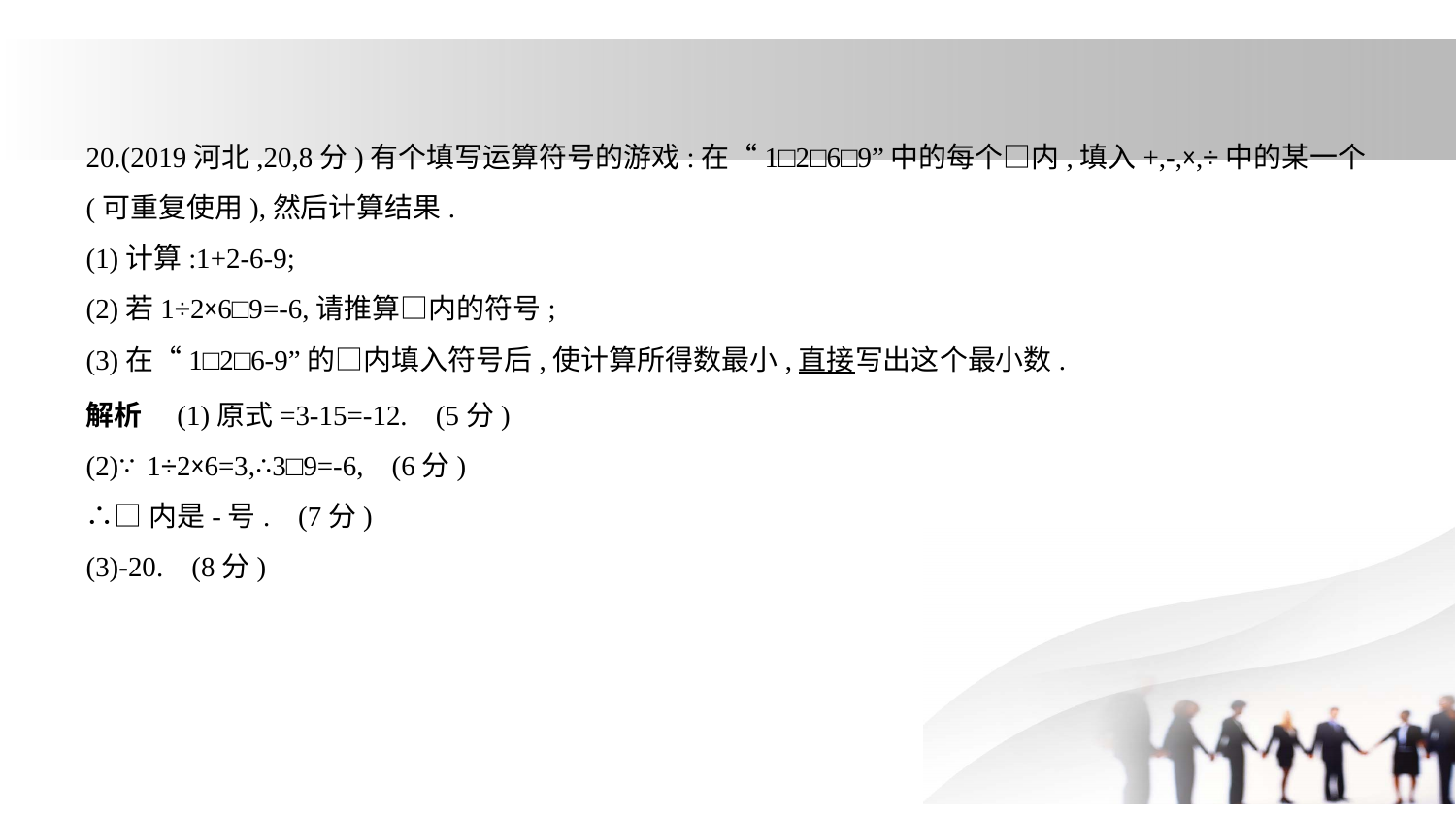

20.(2019河北,20,8分)有个填写运算符号的游戏:在“1□2□6□9”中的每个□内,填入+,-,×,÷中的某一个
(可重复使用),然后计算结果.
(1)计算:1+2-6-9;
(2)若1÷2×6□9=-6,请推算□内的符号;
(3)在“1□2□6-9”的□内填入符号后,使计算所得数最小,直接写出这个最小数.
解析　(1)原式=3-15=-12. (5分)
(2)∵1÷2×6=3,∴3□9=-6, (6分)
∴□内是-号. (7分)
(3)-20. (8分)